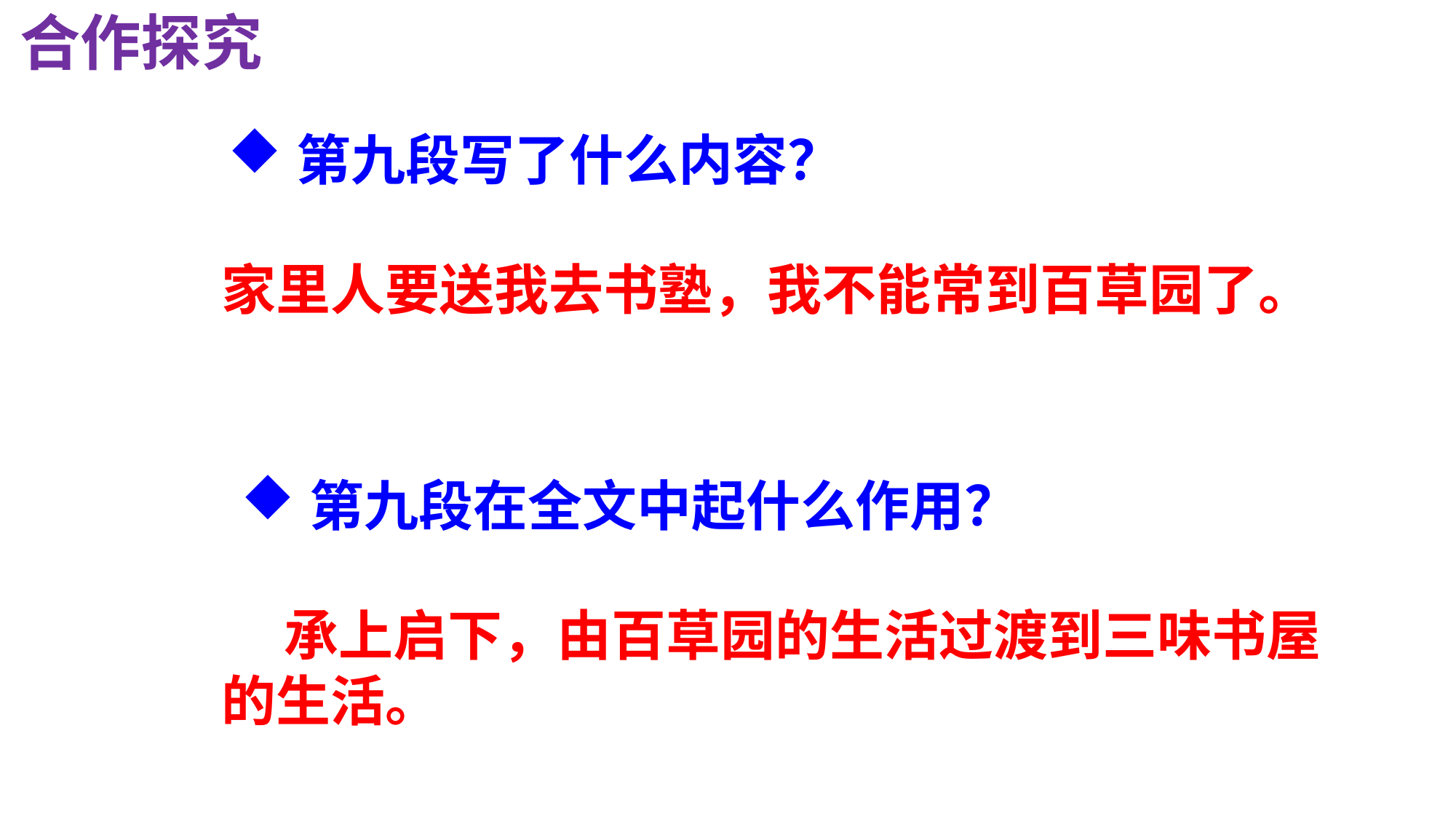

合作探究
第九段写了什么内容？
家里人要送我去书塾，我不能常到百草园了。
第九段在全文中起什么作用？

    承上启下，由百草园的生活过渡到三味书屋的生活。